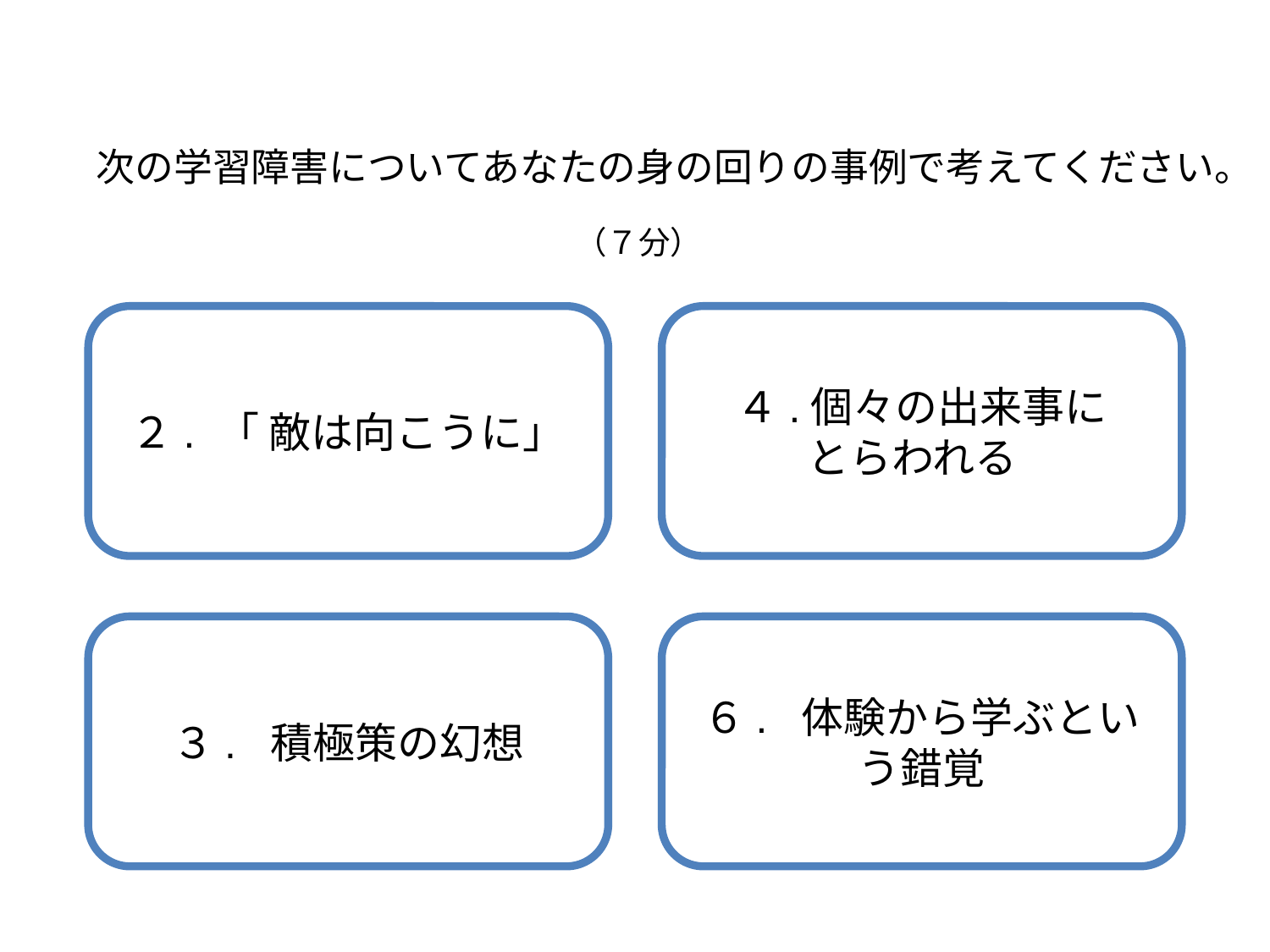

次の学習障害についてあなたの身の回りの事例で考えてください。
（７分）
２. 「 敵は向こうに」
４.個々の出来事に
とらわれる
３.  積極策の幻想
６.  体験から学ぶという錯覚